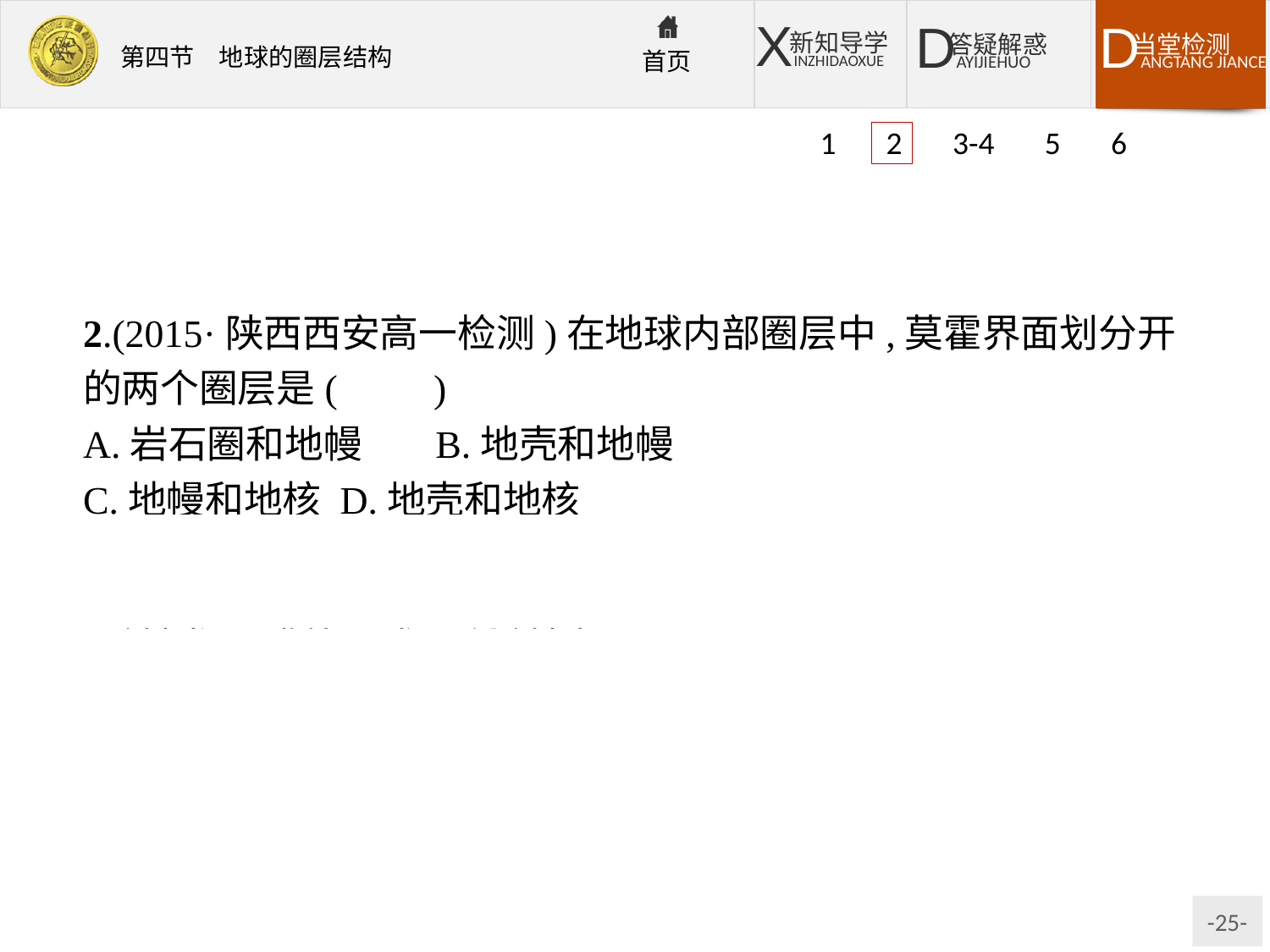

1       2       3-4       5       6

2.(2015·陕西西安高一检测)在地球内部圈层中,莫霍界面划分开的两个圈层是(　　)
A.岩石圈和地幔	B.地壳和地幔
C.地幔和地核	D.地壳和地核
解析:在地球内部圈层中,莫霍界面是地壳和地幔的分界面,古登堡界面是地幔和地核的分界面。
答案:B